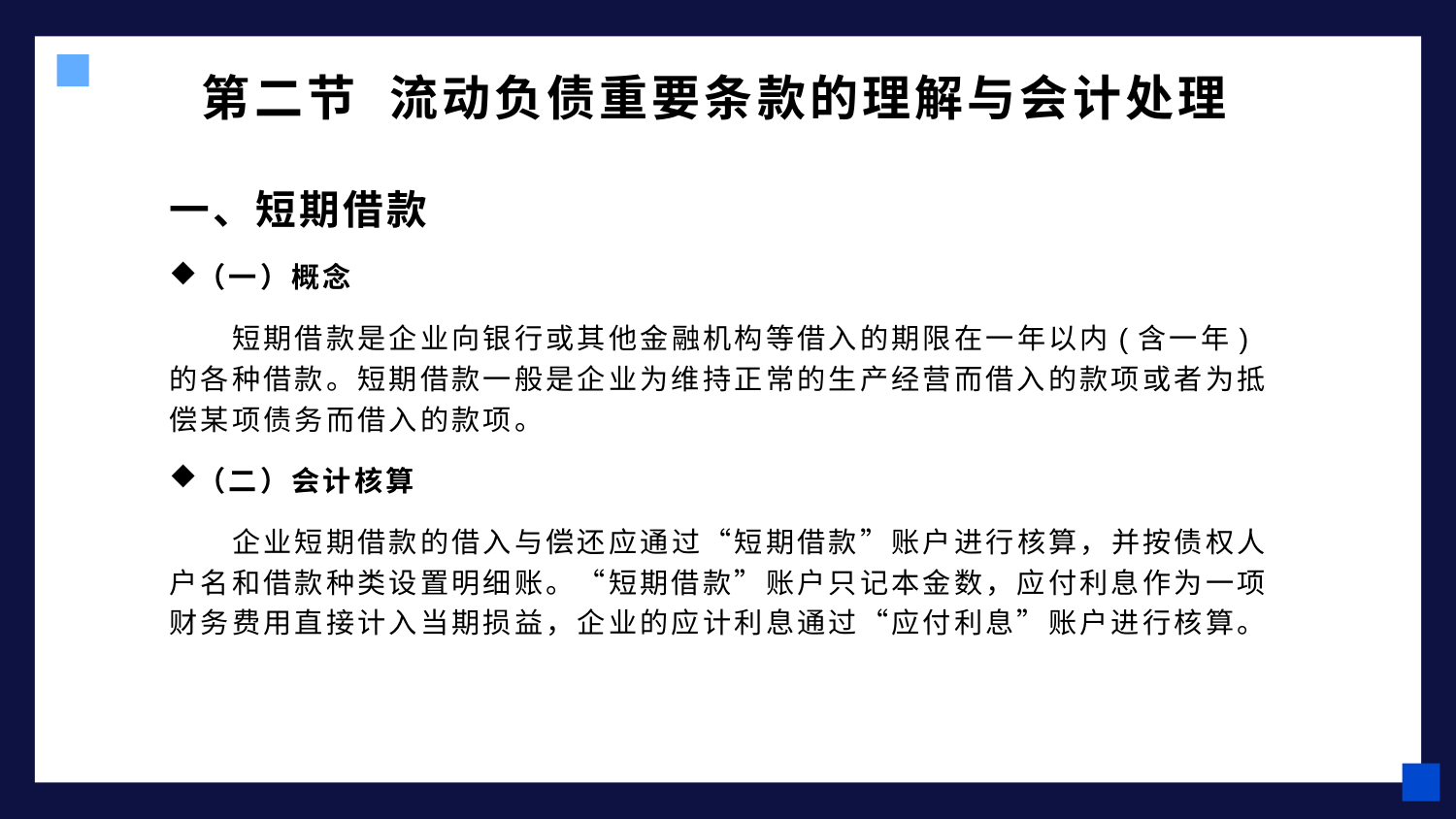

# 第二节  流动负债重要条款的理解与会计处理
一、短期借款
（一）概念
      短期借款是企业向银行或其他金融机构等借入的期限在一年以内(含一年)的各种借款。短期借款一般是企业为维持正常的生产经营而借入的款项或者为抵偿某项债务而借入的款项。
（二）会计核算
      企业短期借款的借入与偿还应通过“短期借款”账户进行核算，并按债权人户名和借款种类设置明细账。“短期借款”账户只记本金数，应付利息作为一项财务费用直接计入当期损益，企业的应计利息通过“应付利息”账户进行核算。